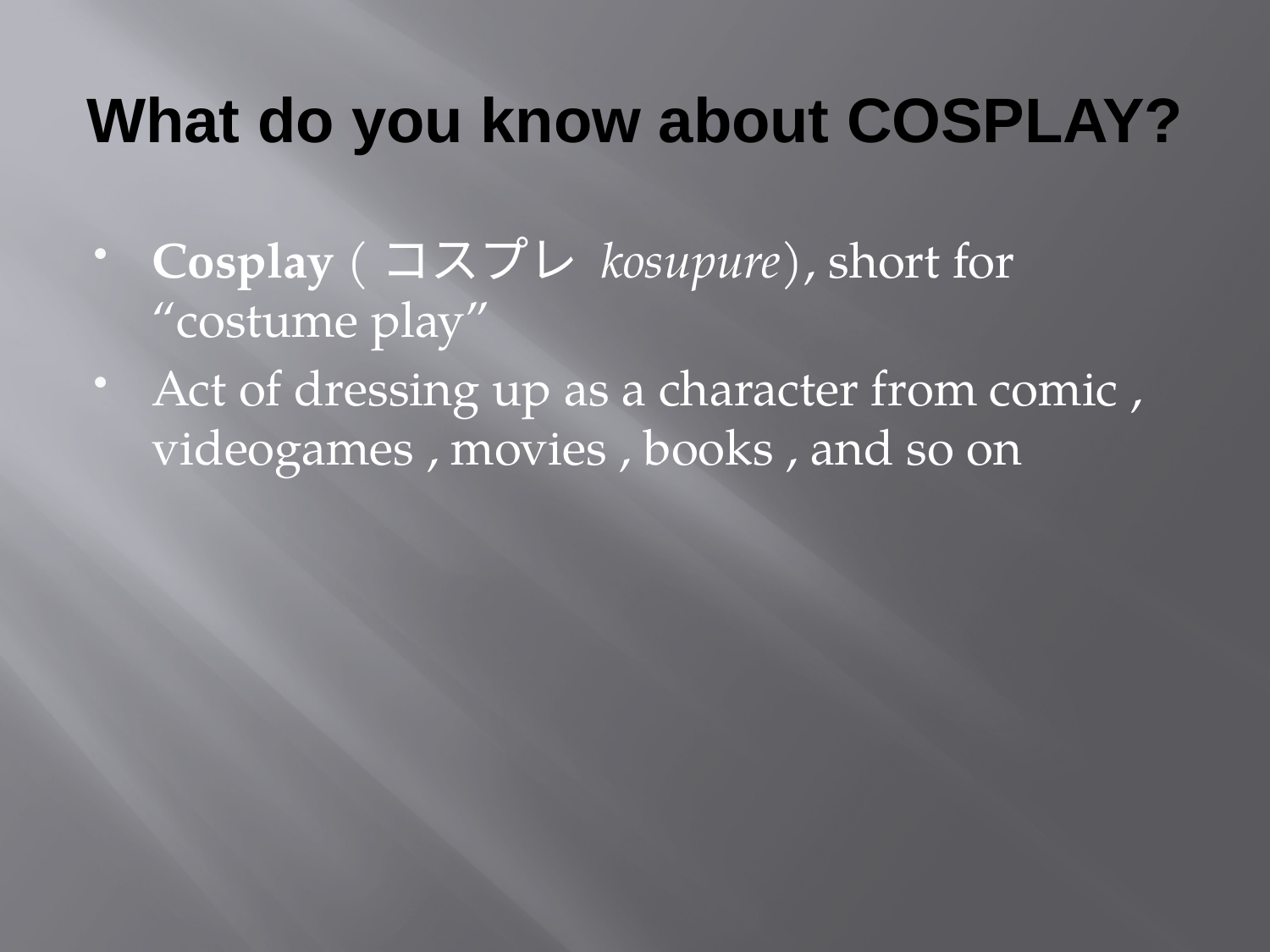

# What do you know about COSPLAY?
Cosplay (コスプレ kosupure), short for “costume play”
Act of dressing up as a character from comic , videogames , movies , books , and so on